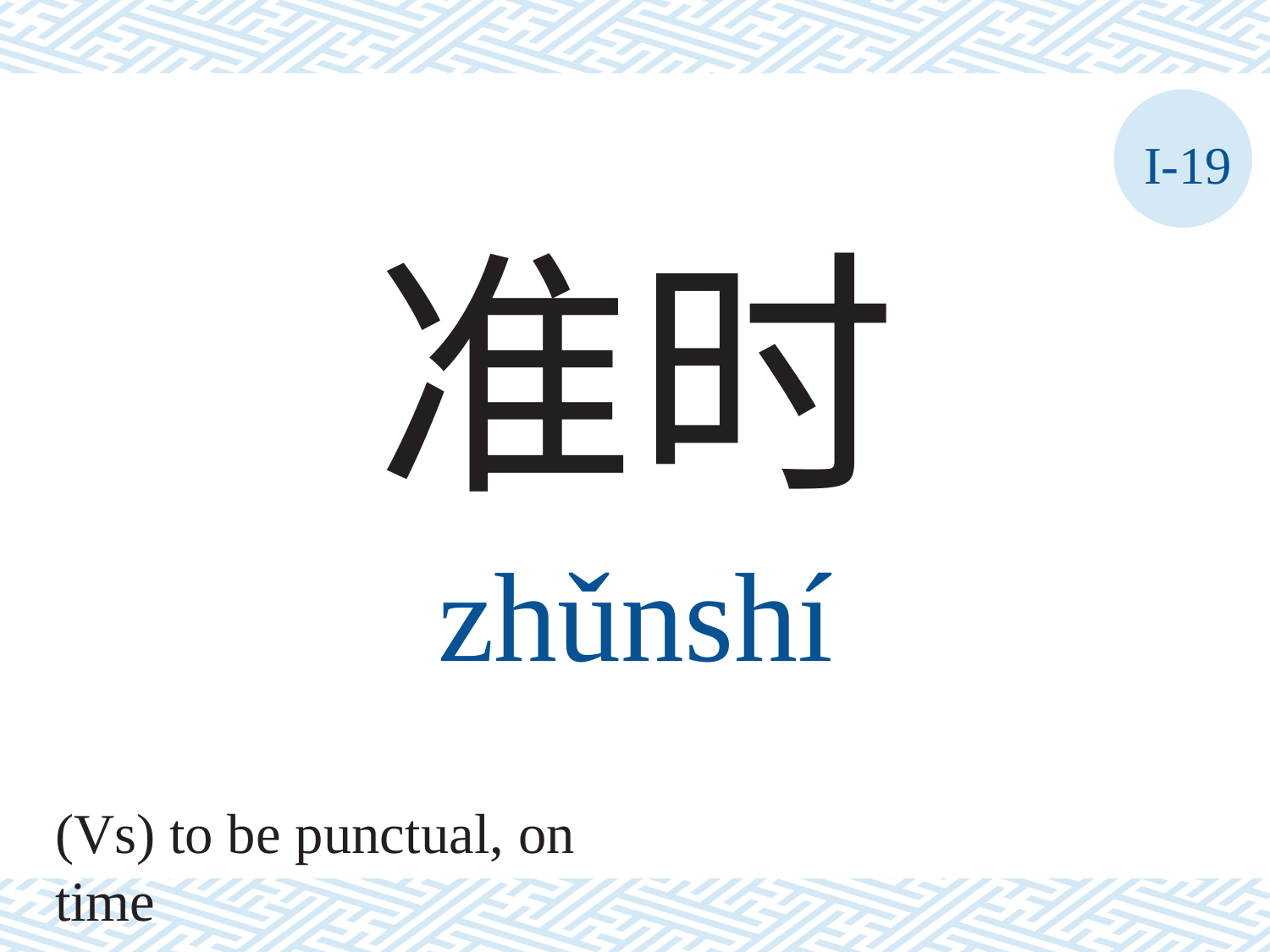

I-19
准时
zhǔnshí
(Vs) to be punctual, on time